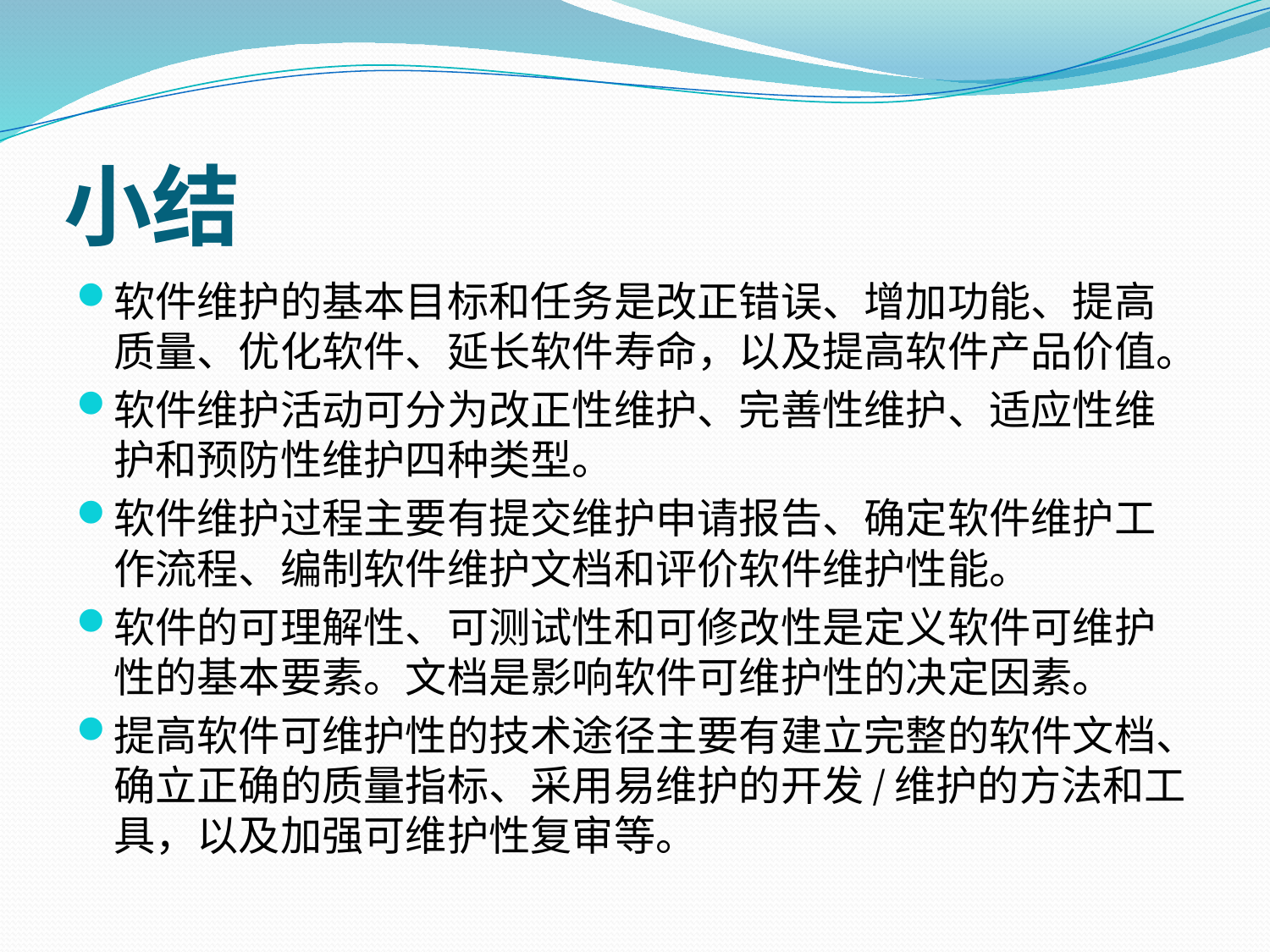

# 小结
软件维护的基本目标和任务是改正错误、增加功能、提高质量、优化软件、延长软件寿命，以及提高软件产品价值。
软件维护活动可分为改正性维护、完善性维护、适应性维护和预防性维护四种类型。
软件维护过程主要有提交维护申请报告、确定软件维护工作流程、编制软件维护文档和评价软件维护性能。
软件的可理解性、可测试性和可修改性是定义软件可维护性的基本要素。文档是影响软件可维护性的决定因素。
提高软件可维护性的技术途径主要有建立完整的软件文档、确立正确的质量指标、采用易维护的开发/维护的方法和工具，以及加强可维护性复审等。